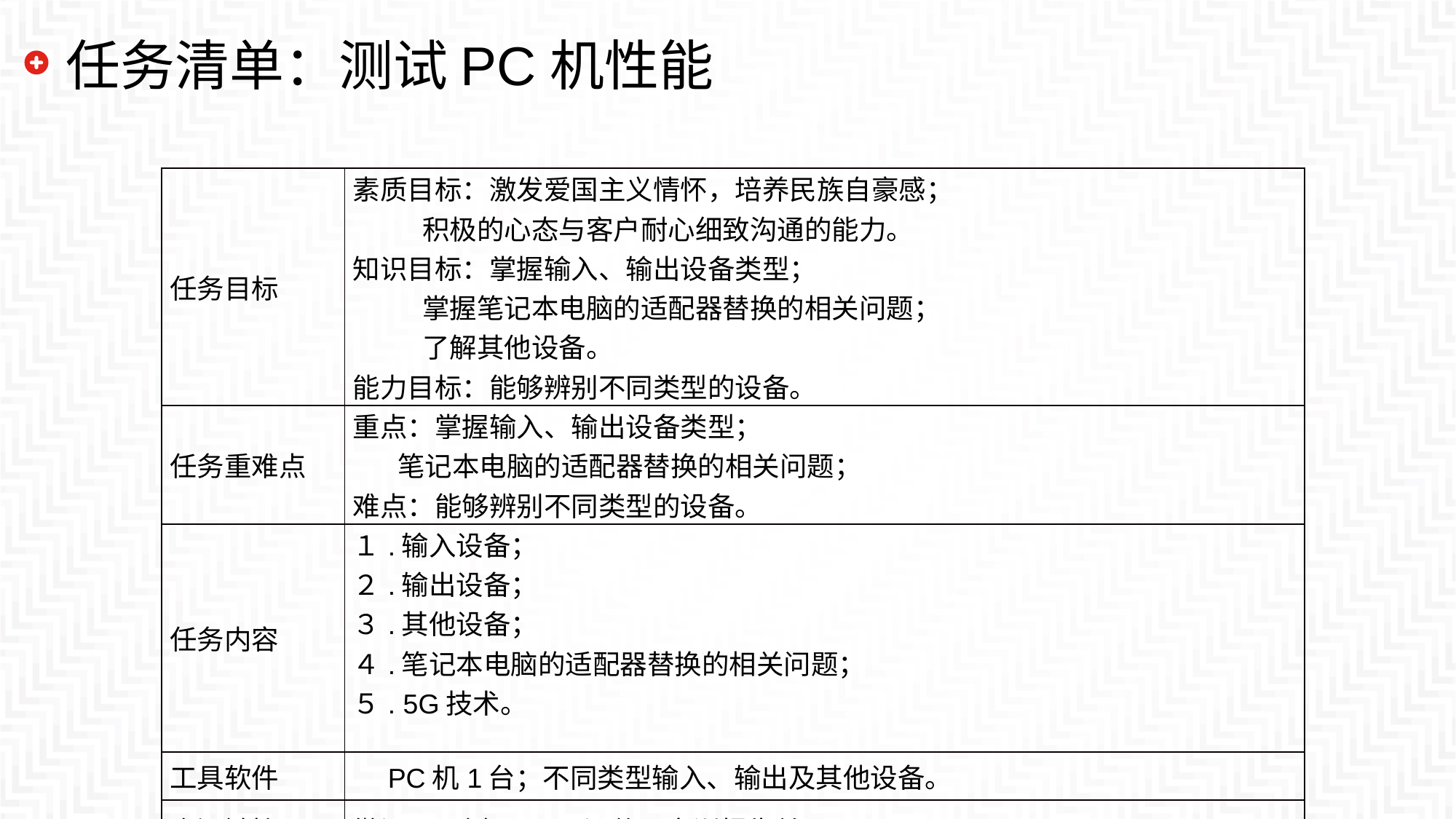

# 任务清单：测试PC机性能
| 任务目标 | 素质目标：激发爱国主义情怀，培养民族自豪感； 积极的心态与客户耐心细致沟通的能力。 知识目标：掌握输入、输出设备类型； 掌握笔记本电脑的适配器替换的相关问题；　 了解其他设备。 能力目标：能够辨别不同类型的设备。 |
| --- | --- |
| 任务重难点 | 重点：掌握输入、输出设备类型； 笔记本电脑的适配器替换的相关问题； 难点：能够辨别不同类型的设备。 |
| 任务内容 | １.输入设备； ２.输出设备； ３.其他设备； ４.笔记本电脑的适配器替换的相关问题； ５. 5G技术。 |
| 工具软件 | PC机1台；不同类型输入、输出及其他设备。 |
| 资源链接 | 微课、图例、PPT课件、实训报告单。 |